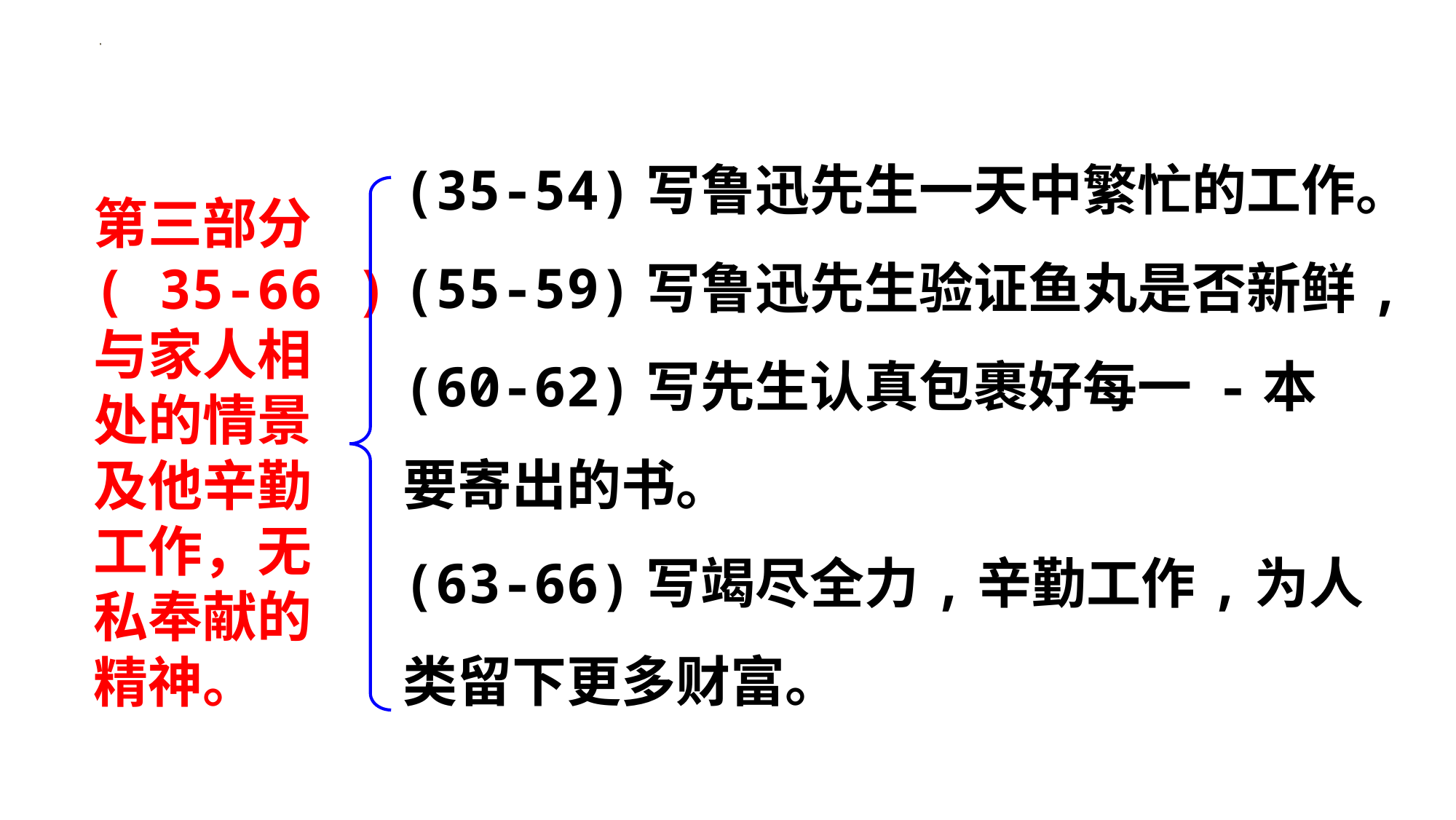

(35-54)写鲁迅先生一天中繁忙的工作。
(55-59)写鲁迅先生验证鱼丸是否新鲜,
(60-62)写先生认真包裹好每一 -本要寄出的书。
(63-66)写竭尽全力,辛勤工作,为人类留下更多财富。

第三部分
( 35-66 )
与家人相
处的情景
及他辛勤
工作，无
私奉献的
精神。